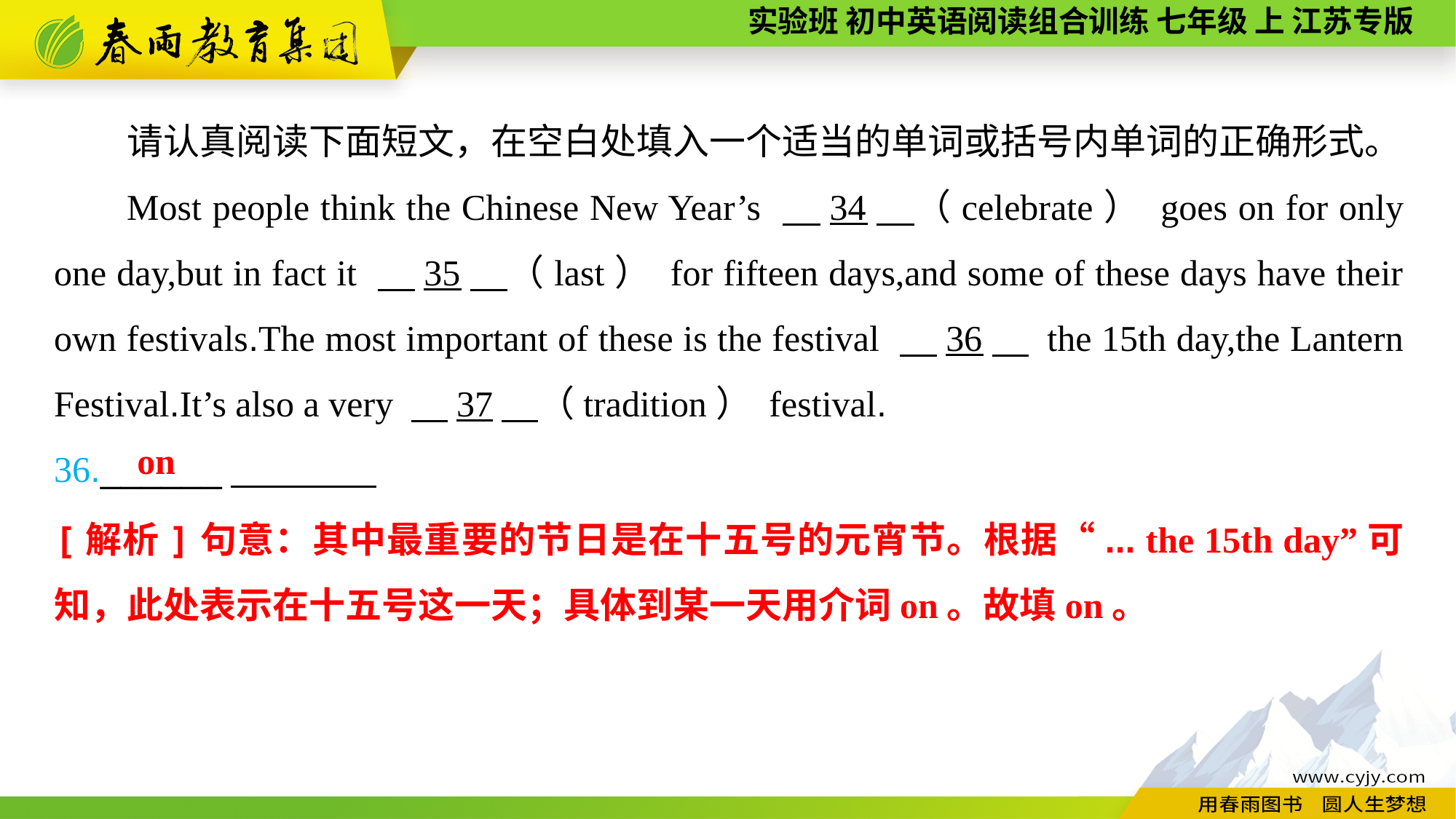

请认真阅读下面短文，在空白处填入一个适当的单词或括号内单词的正确形式。
Most people think the Chinese New Year’s 　34　（celebrate） goes on for only one day,but in fact it 　35　（last） for fifteen days,and some of these days have their own festivals.The most important of these is the festival 　36　 the 15th day,the Lantern Festival.It’s also a very 　37　（tradition） festival.
36.______
on
[解析]句意：其中最重要的节日是在十五号的元宵节。根据“... the 15th day”可知，此处表示在十五号这一天；具体到某一天用介词on。故填on。